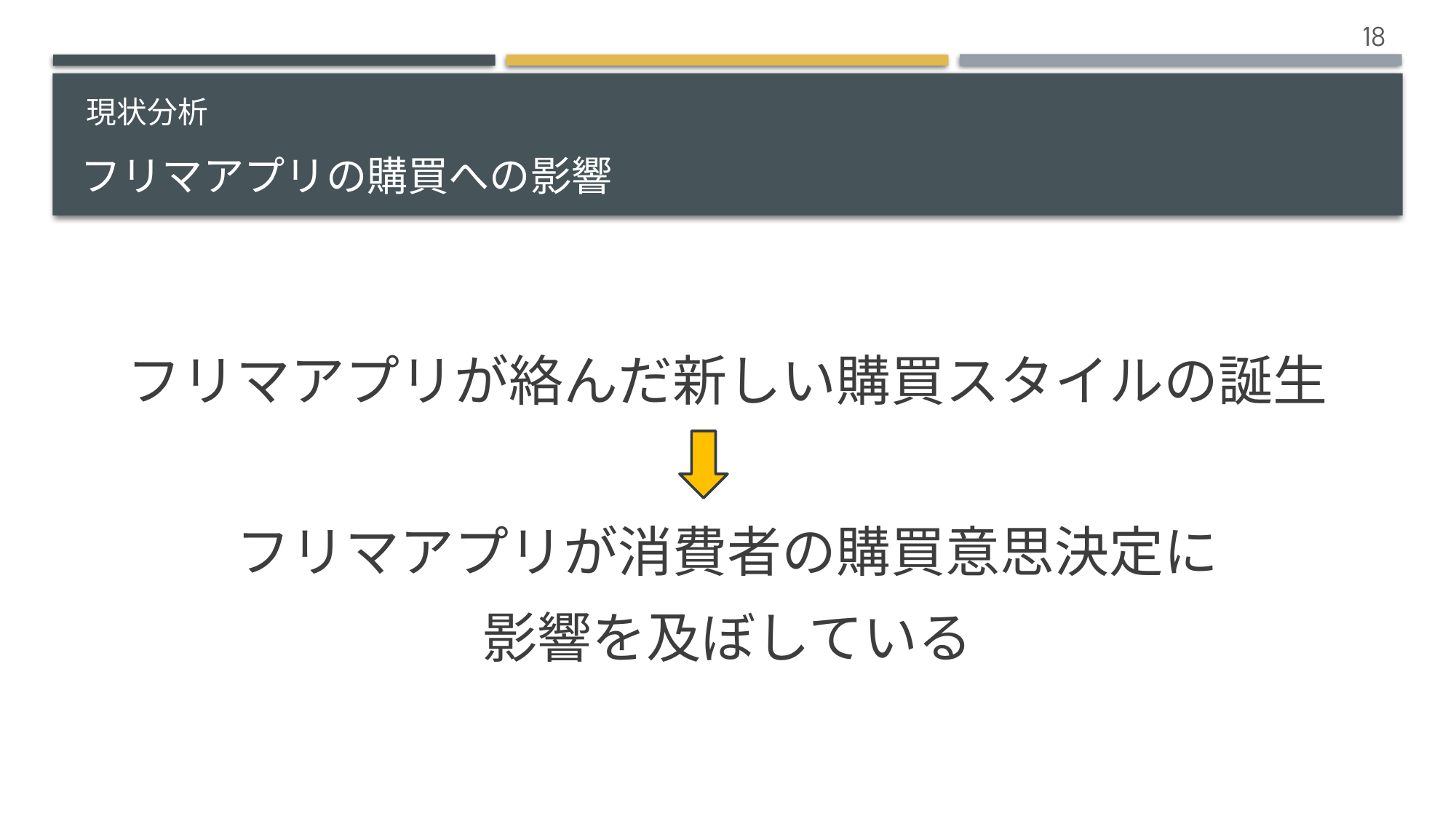

18
# フリマアプリの購買への影響
現状分析
フリマアプリが絡んだ新しい購買スタイルの誕生

フリマアプリが消費者の購買意思決定に
影響を及ぼしている